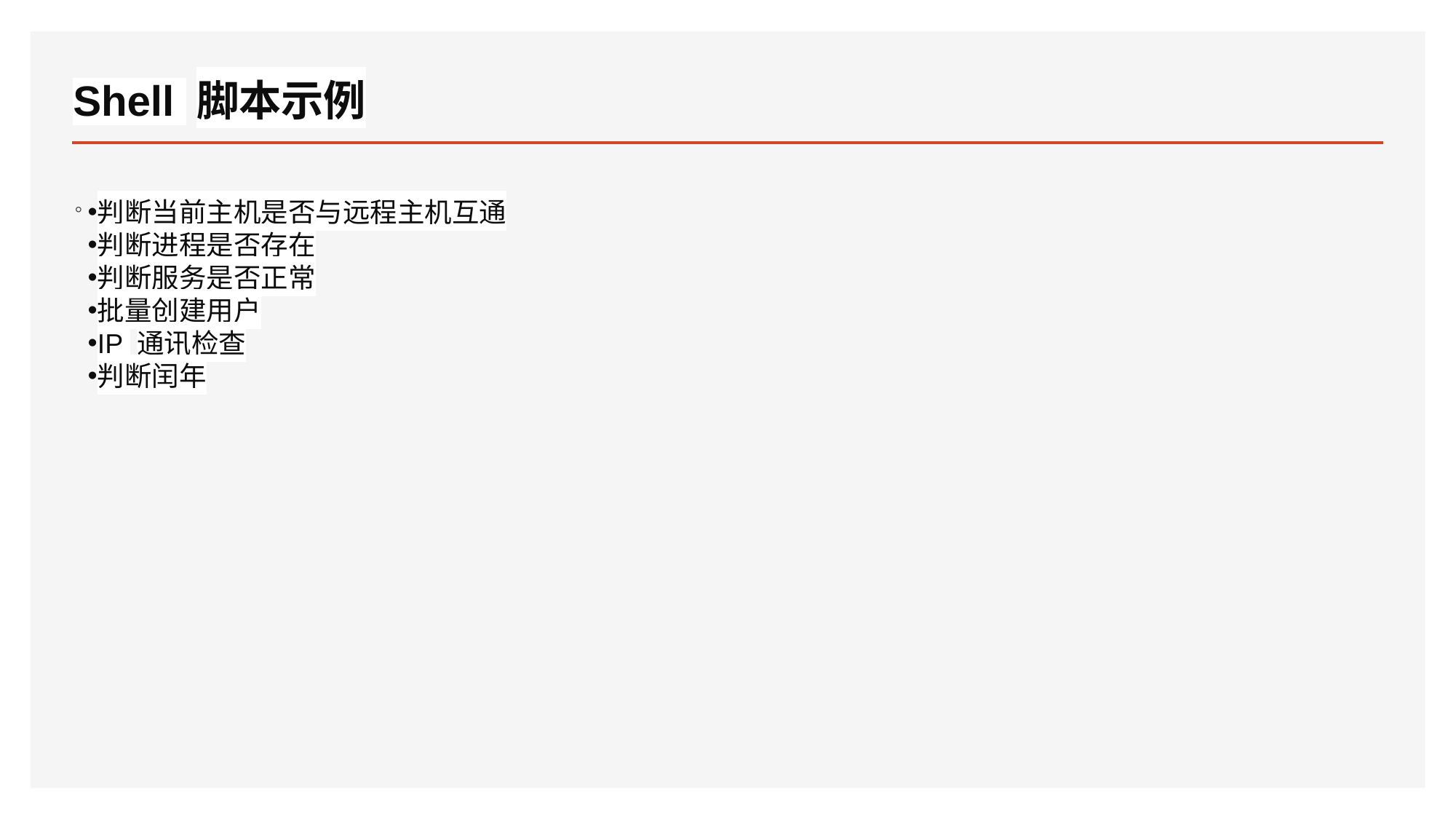

# Shell 脚本示例
。
判断当前主机是否与远程主机互通
判断进程是否存在
判断服务是否正常
批量创建用户
IP 通讯检查
判断闰年